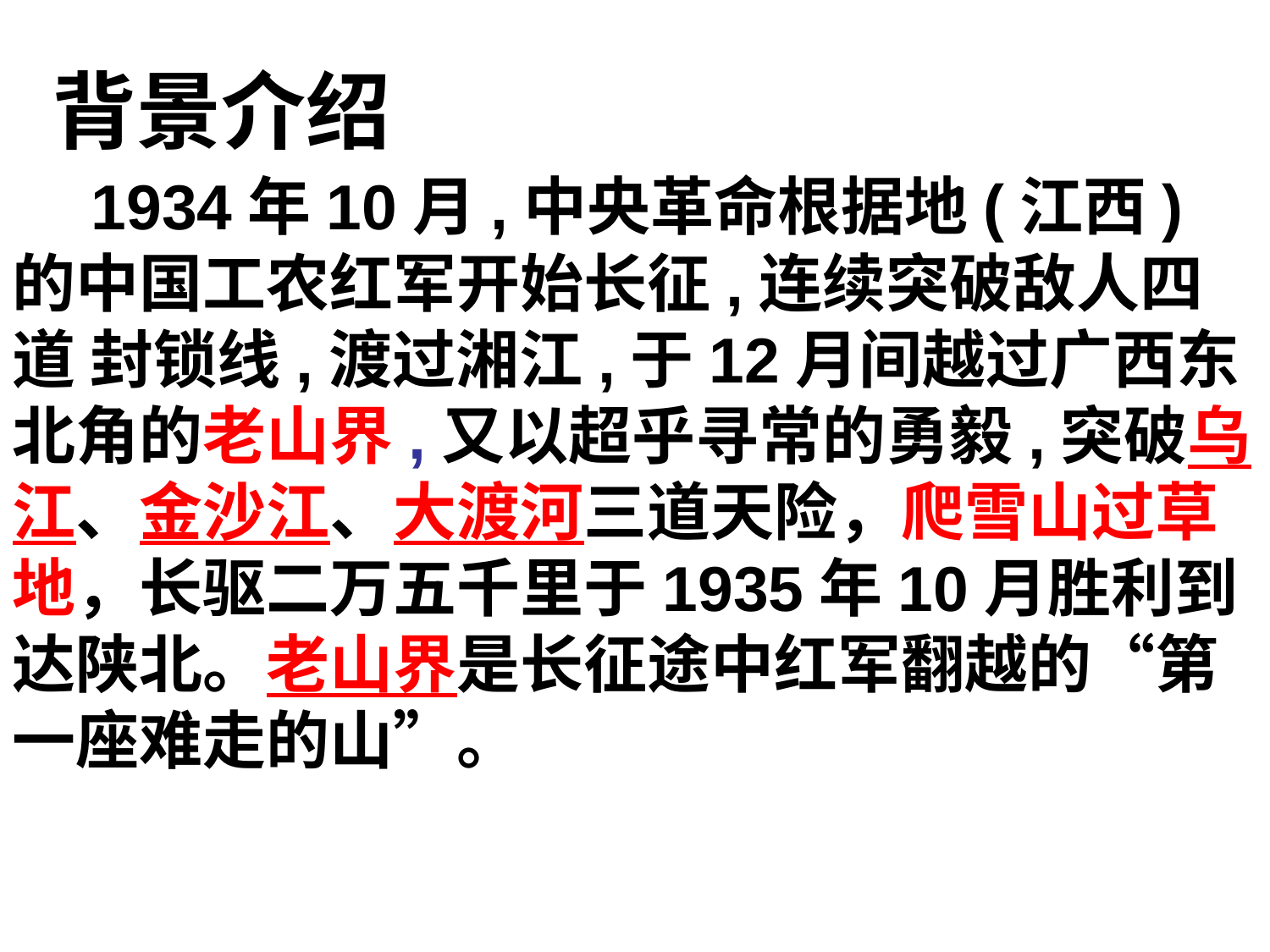

1934年10月,中央革命根据地(江西)的中国工农红军开始长征,连续突破敌人四道 封锁线,渡过湘江,于12月间越过广西东北角的老山界,又以超乎寻常的勇毅,突破乌江、金沙江、大渡河三道天险，爬雪山过草地，长驱二万五千里于1935年10月胜利到达陕北。老山界是长征途中红军翻越的“第一座难走的山”。

背景介绍